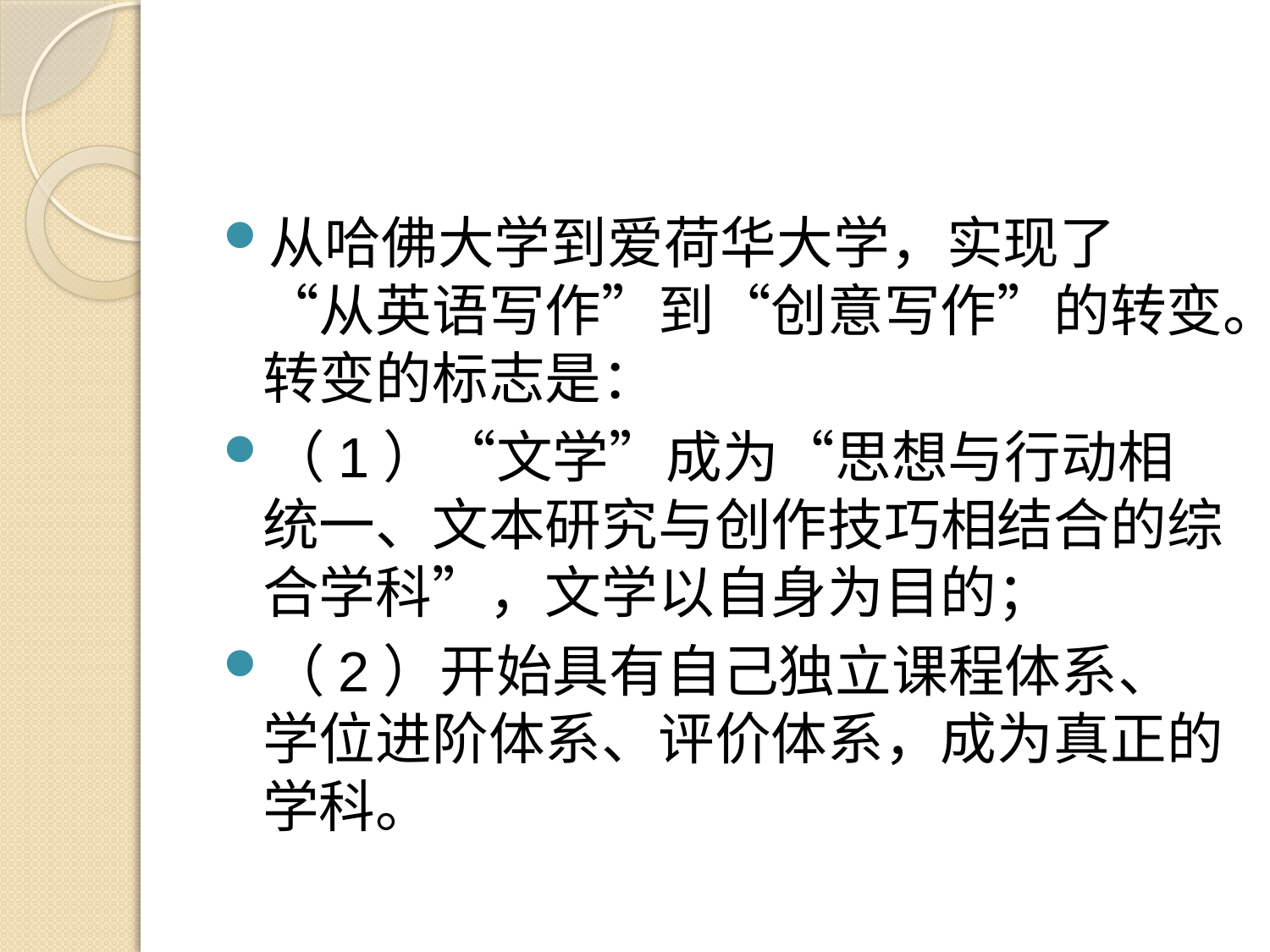

#
从哈佛大学到爱荷华大学，实现了“从英语写作”到“创意写作”的转变。转变的标志是：
（1）“文学”成为“思想与行动相统一、文本研究与创作技巧相结合的综合学科”，文学以自身为目的；
（2）开始具有自己独立课程体系、学位进阶体系、评价体系，成为真正的学科。